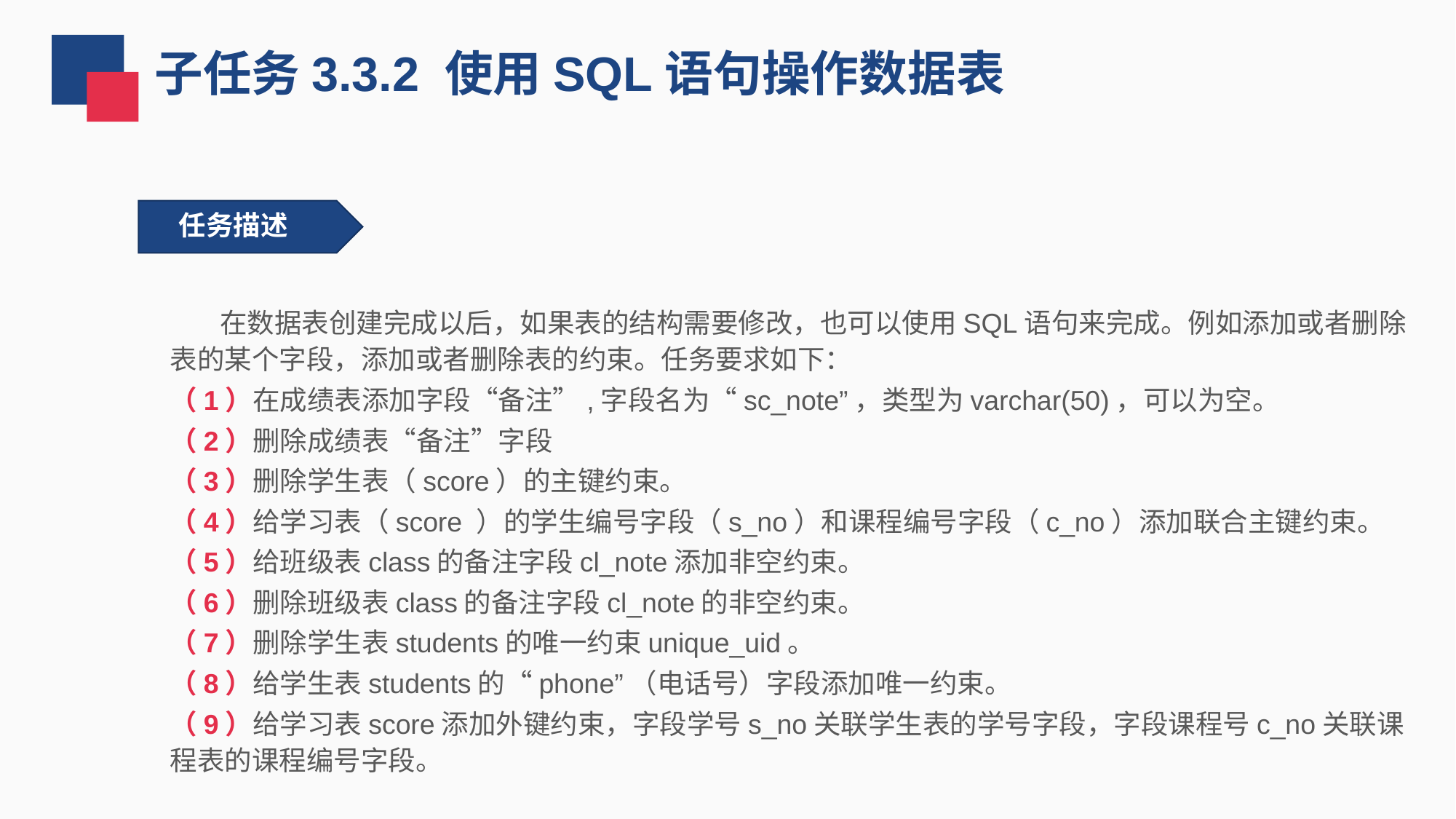

子任务3.3.2 使用SQL语句操作数据表

任务描述
       在数据表创建完成以后，如果表的结构需要修改，也可以使用SQL语句来完成。例如添加或者删除表的某个字段，添加或者删除表的约束。任务要求如下：
（1）在成绩表添加字段“备注”,字段名为“sc_note”，类型为varchar(50)，可以为空。
（2）删除成绩表“备注”字段
（3）删除学生表（score）的主键约束。
（4）给学习表（score ）的学生编号字段（s_no）和课程编号字段（c_no）添加联合主键约束。
（5）给班级表class的备注字段cl_note添加非空约束。
（6）删除班级表class的备注字段cl_note的非空约束。
（7）删除学生表students的唯一约束unique_uid。
（8）给学生表students的“phone”（电话号）字段添加唯一约束。
（9）给学习表score添加外键约束，字段学号s_no关联学生表的学号字段，字段课程号c_no关联课程表的课程编号字段。